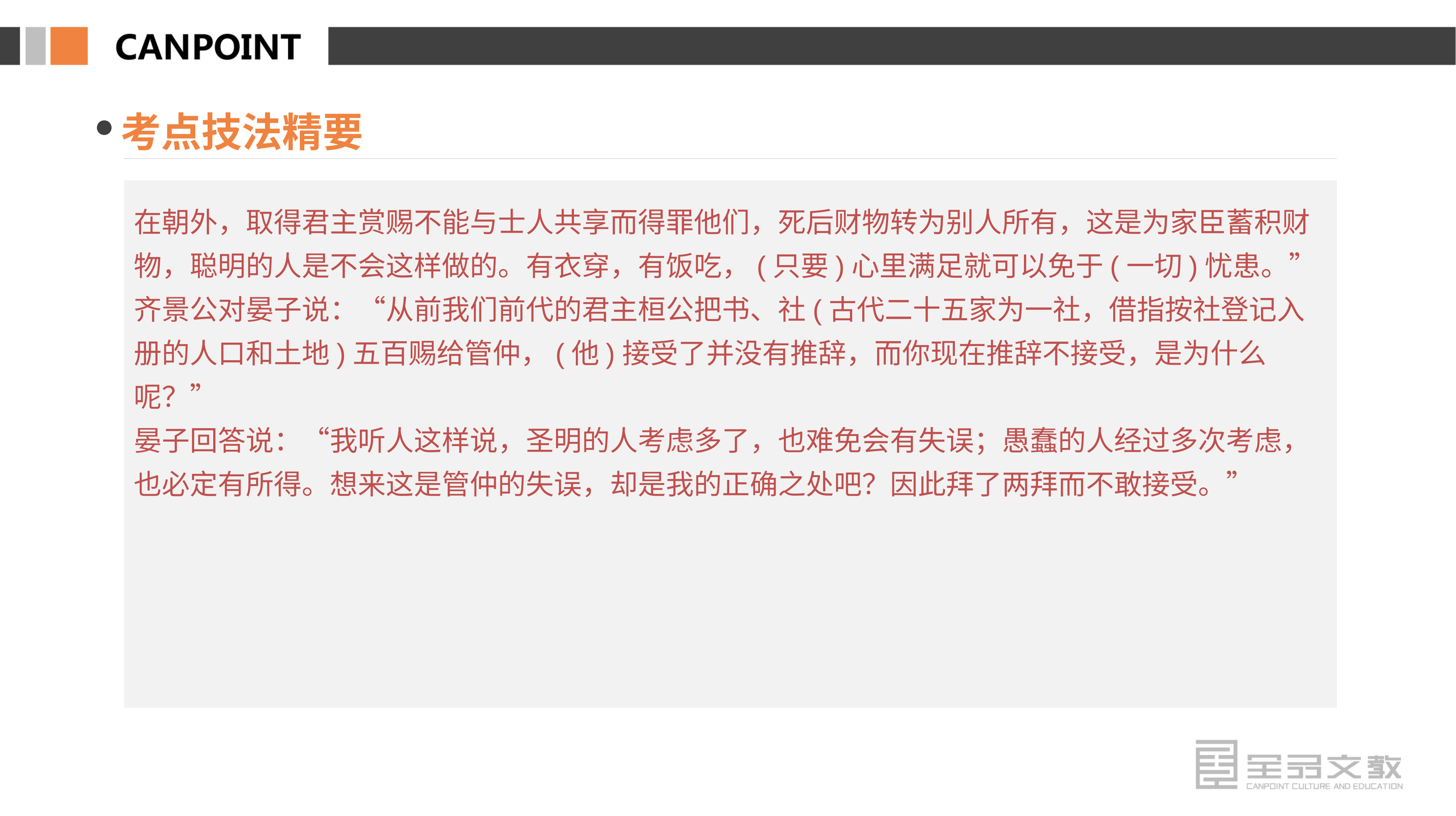

考点技法精要

在朝外，取得君主赏赐不能与士人共享而得罪他们，死后财物转为别人所有，这是为家臣蓄积财物，聪明的人是不会这样做的。有衣穿，有饭吃，(只要)心里满足就可以免于(一切)忧患。”
齐景公对晏子说：“从前我们前代的君主桓公把书、社(古代二十五家为一社，借指按社登记入册的人口和土地)五百赐给管仲，(他)接受了并没有推辞，而你现在推辞不接受，是为什么呢？”
晏子回答说：“我听人这样说，圣明的人考虑多了，也难免会有失误；愚蠢的人经过多次考虑，也必定有所得。想来这是管仲的失误，却是我的正确之处吧？因此拜了两拜而不敢接受。”